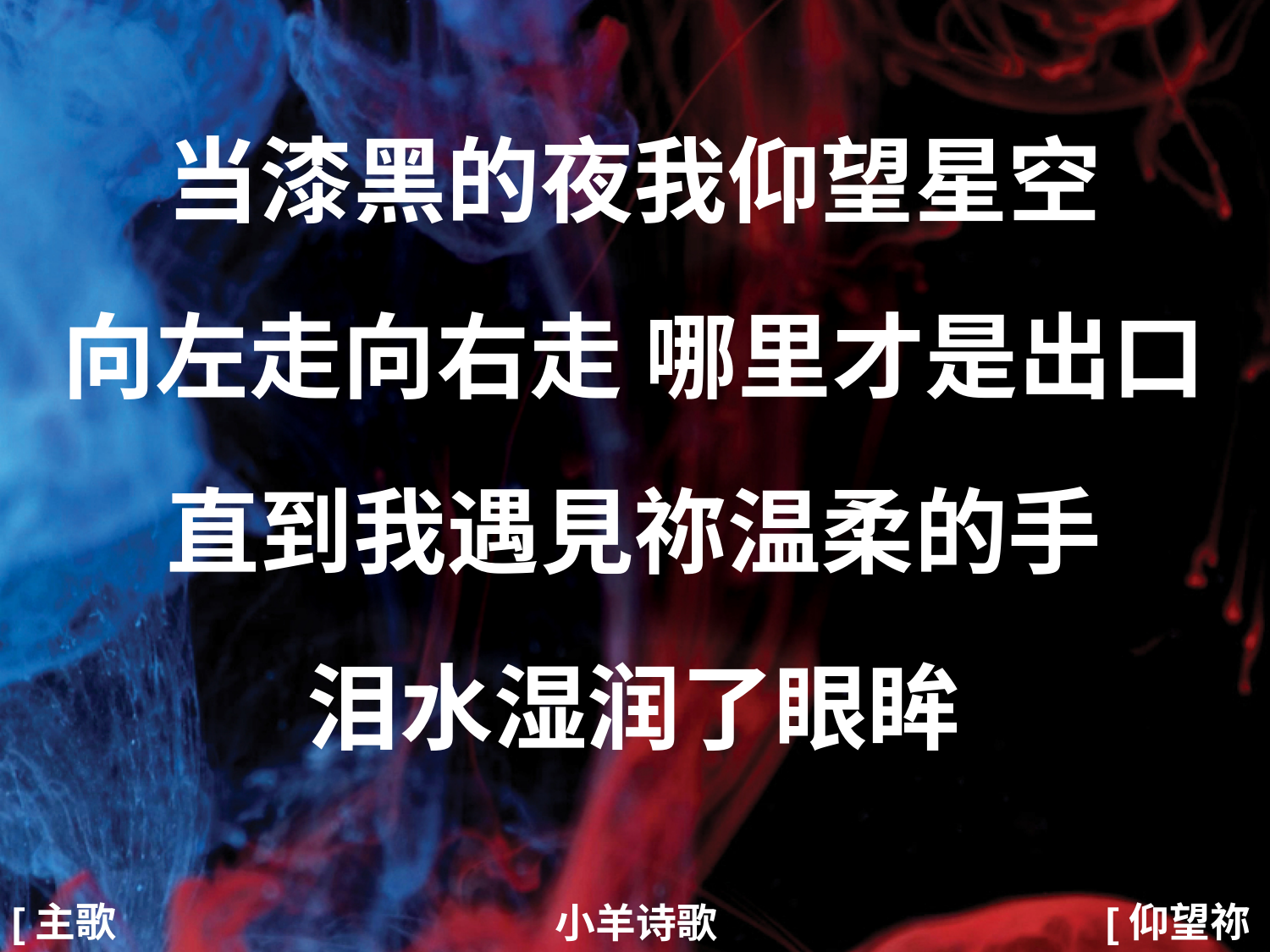

当漆黑的夜我仰望星空

向左走向右走 哪里才是出口

直到我遇見祢温柔的手

泪水湿润了眼眸

#

[主歌2]
[仰望祢2/4]
小羊诗歌